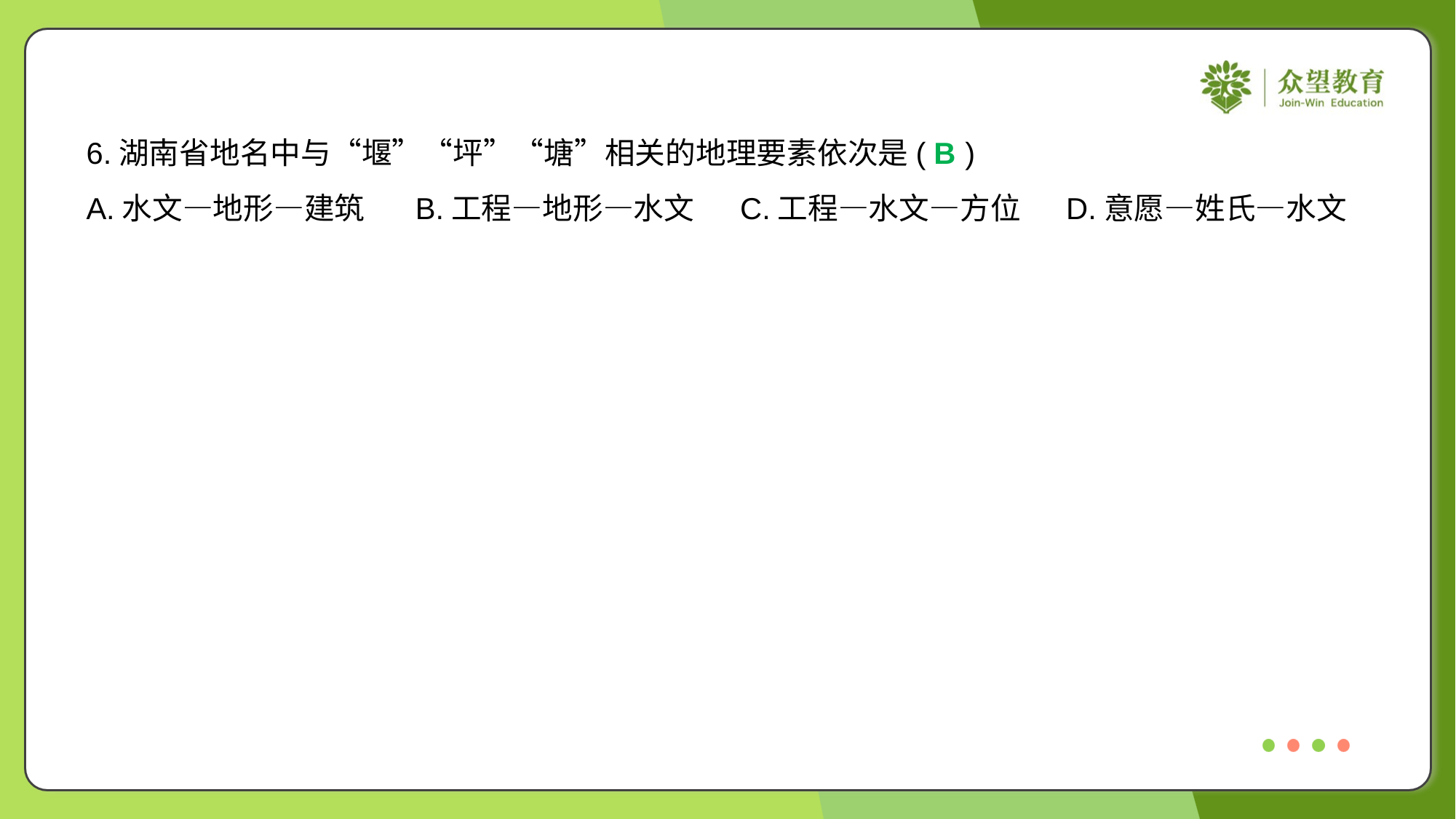

6.湖南省地名中与“堰”“坪”“塘”相关的地理要素依次是(     )
B
A.水文—地形—建筑	B.工程—地形—水文	C.工程—水文—方位	D.意愿—姓氏—水文